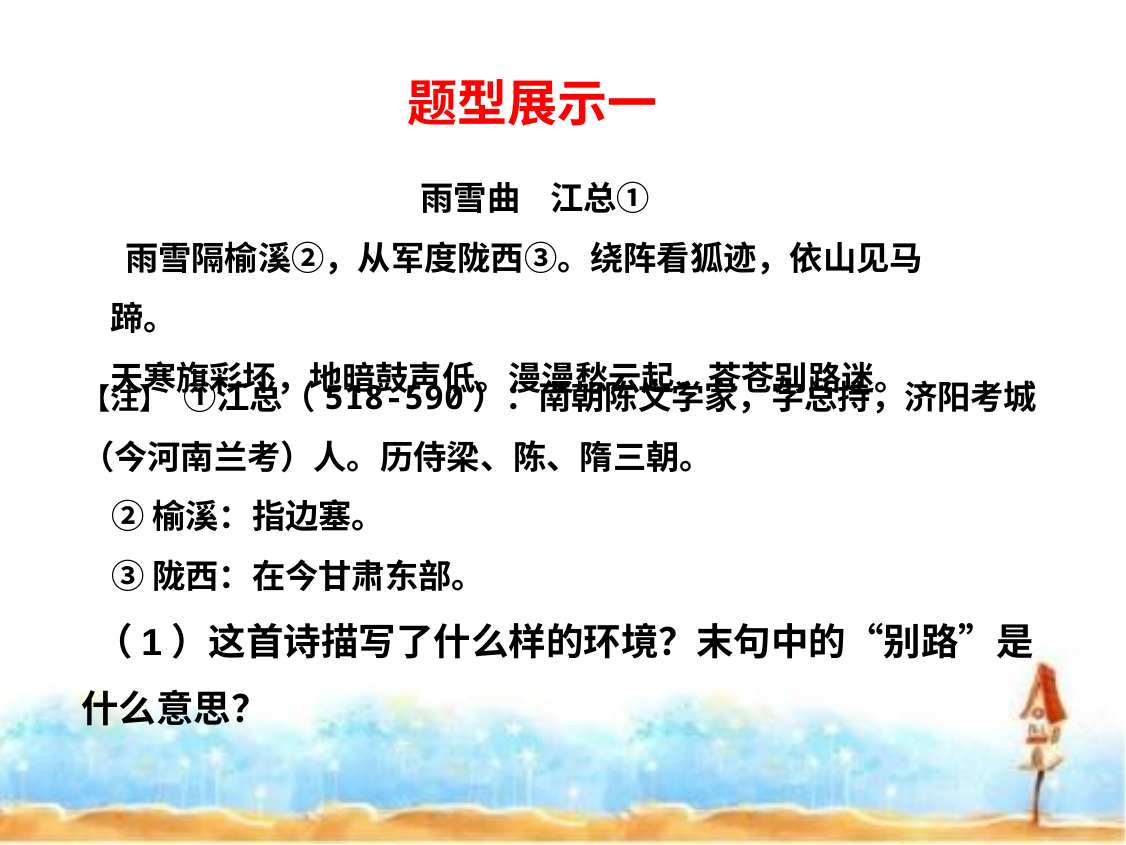

题型展示一
雨雪曲    江总①
 雨雪隔榆溪②，从军度陇西③。绕阵看狐迹，依山见马蹄。
天寒旗彩坏，地暗鼓声低。漫漫愁云起，苍苍别路迷。
【注】  ①江总（518-590）：南朝陈文学家，字总持，济阳考城（今河南兰考）人。历侍梁、陈、隋三朝。
    ②榆溪：指边塞。
    ③陇西：在今甘肃东部。
 （1）这首诗描写了什么样的环境？末句中的“别路”是什么意思？